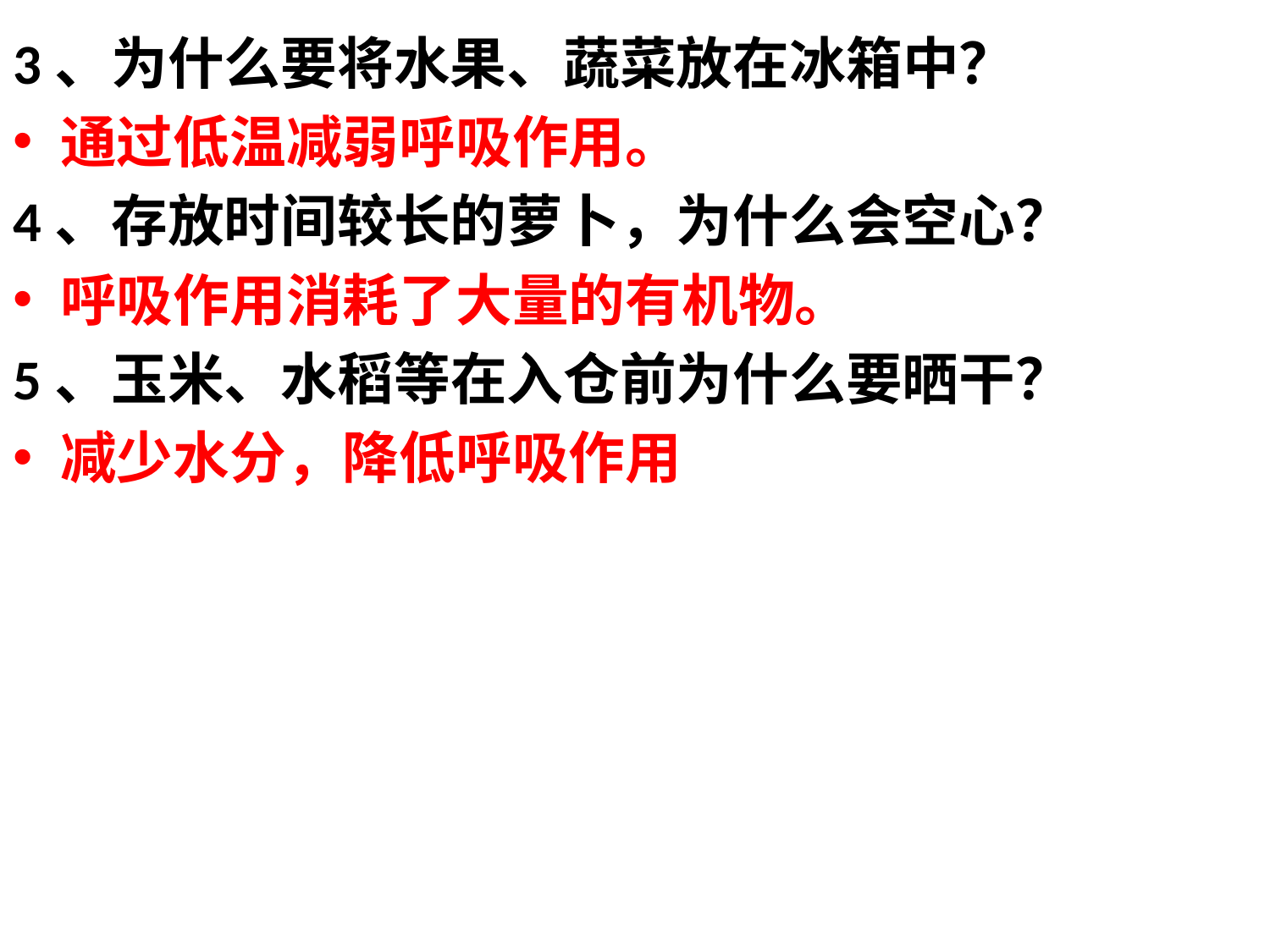

3、为什么要将水果、蔬菜放在冰箱中？
通过低温减弱呼吸作用。
4、存放时间较长的萝卜，为什么会空心？
呼吸作用消耗了大量的有机物。
5、玉米、水稻等在入仓前为什么要晒干？
减少水分，降低呼吸作用